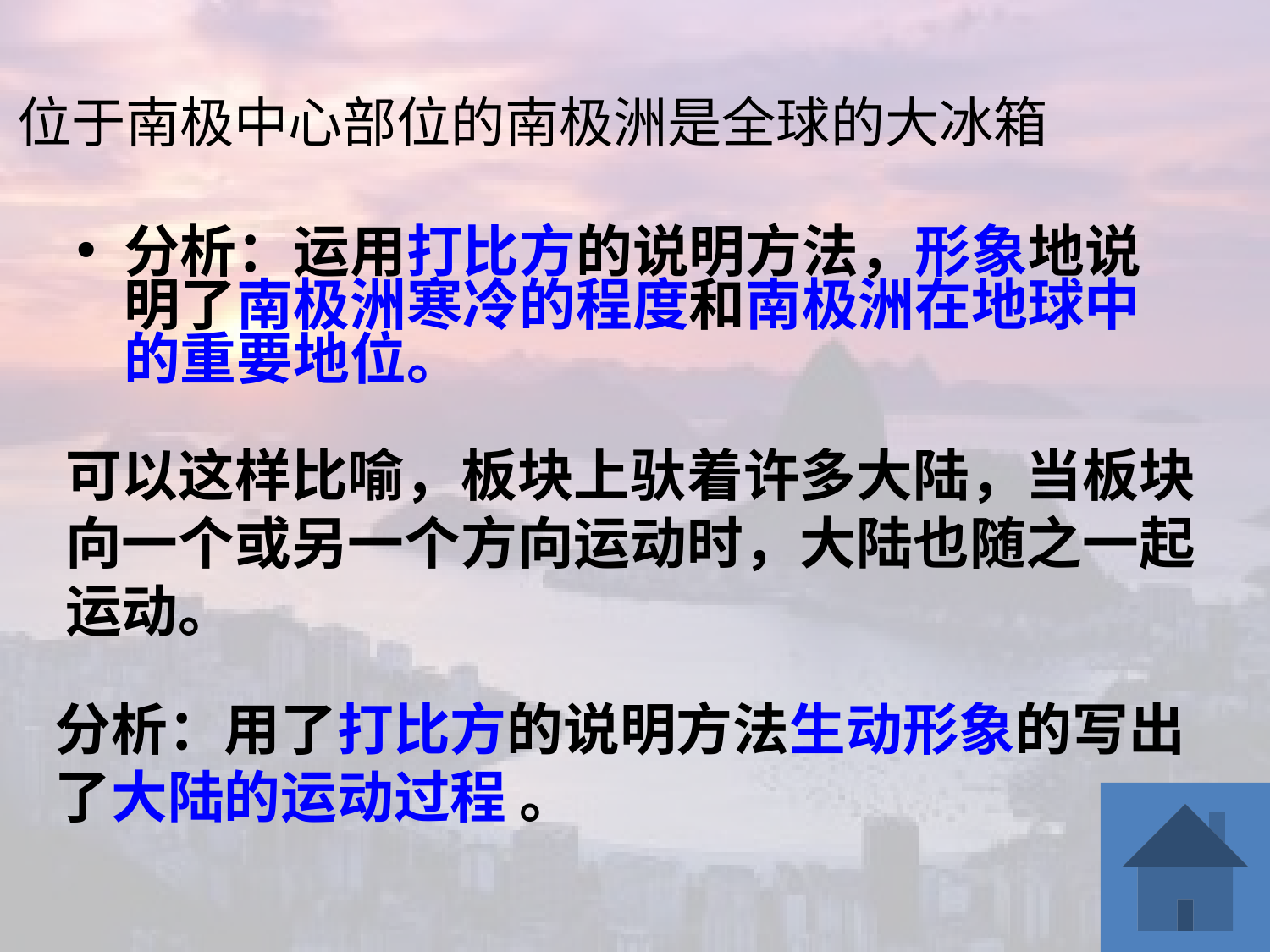

# 位于南极中心部位的南极洲是全球的大冰箱
分析：运用打比方的说明方法，形象地说明了南极洲寒冷的程度和南极洲在地球中的重要地位。
可以这样比喻，板块上驮着许多大陆，当板块向一个或另一个方向运动时，大陆也随之一起运动。
分析：用了打比方的说明方法生动形象的写出了大陆的运动过程 。